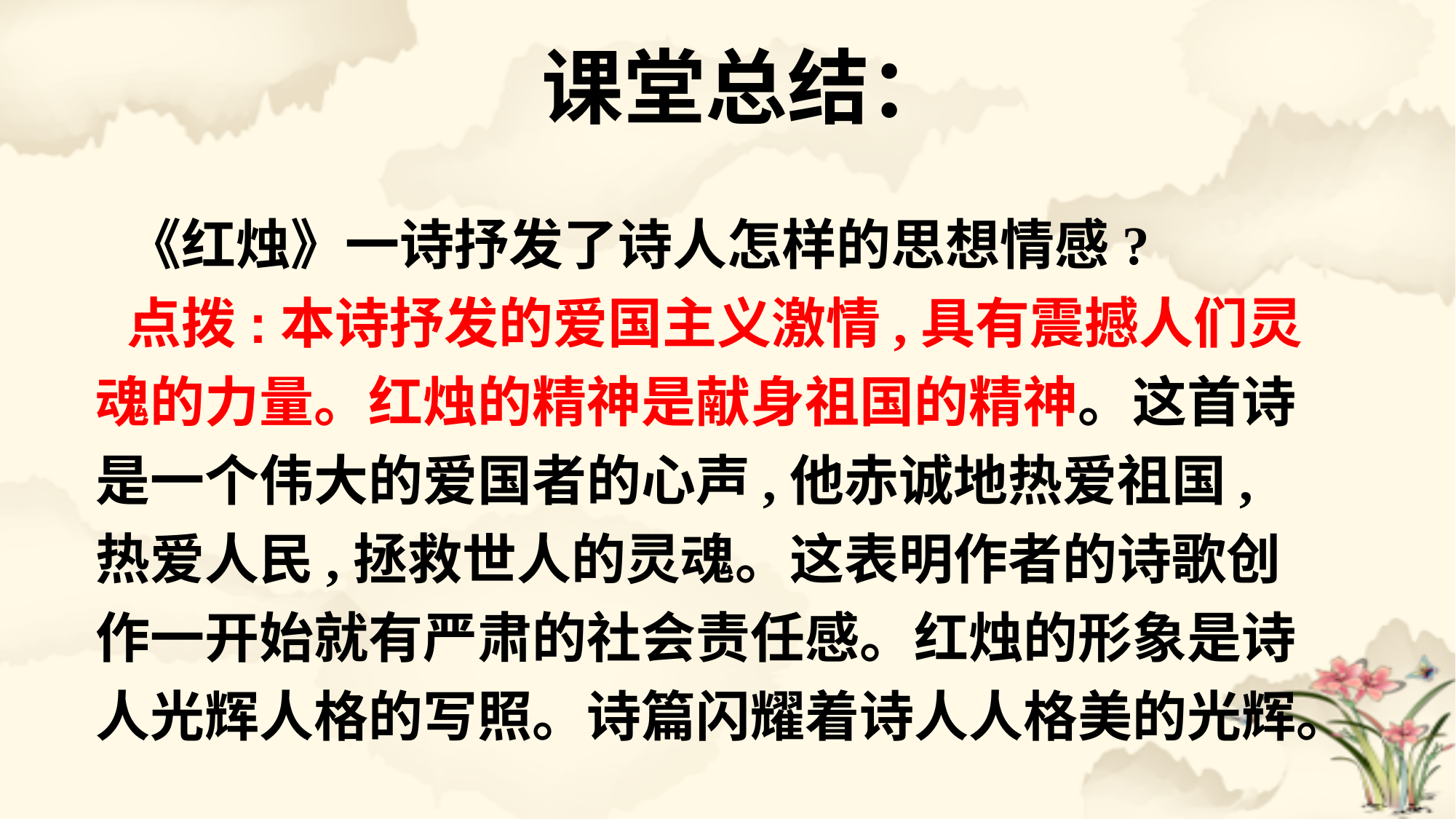

课堂总结：
《红烛》一诗抒发了诗人怎样的思想情感?
点拨:本诗抒发的爱国主义激情,具有震撼人们灵魂的力量。红烛的精神是献身祖国的精神。这首诗是一个伟大的爱国者的心声,他赤诚地热爱祖国,热爱人民,拯救世人的灵魂。这表明作者的诗歌创作一开始就有严肃的社会责任感。红烛的形象是诗人光辉人格的写照。诗篇闪耀着诗人人格美的光辉。